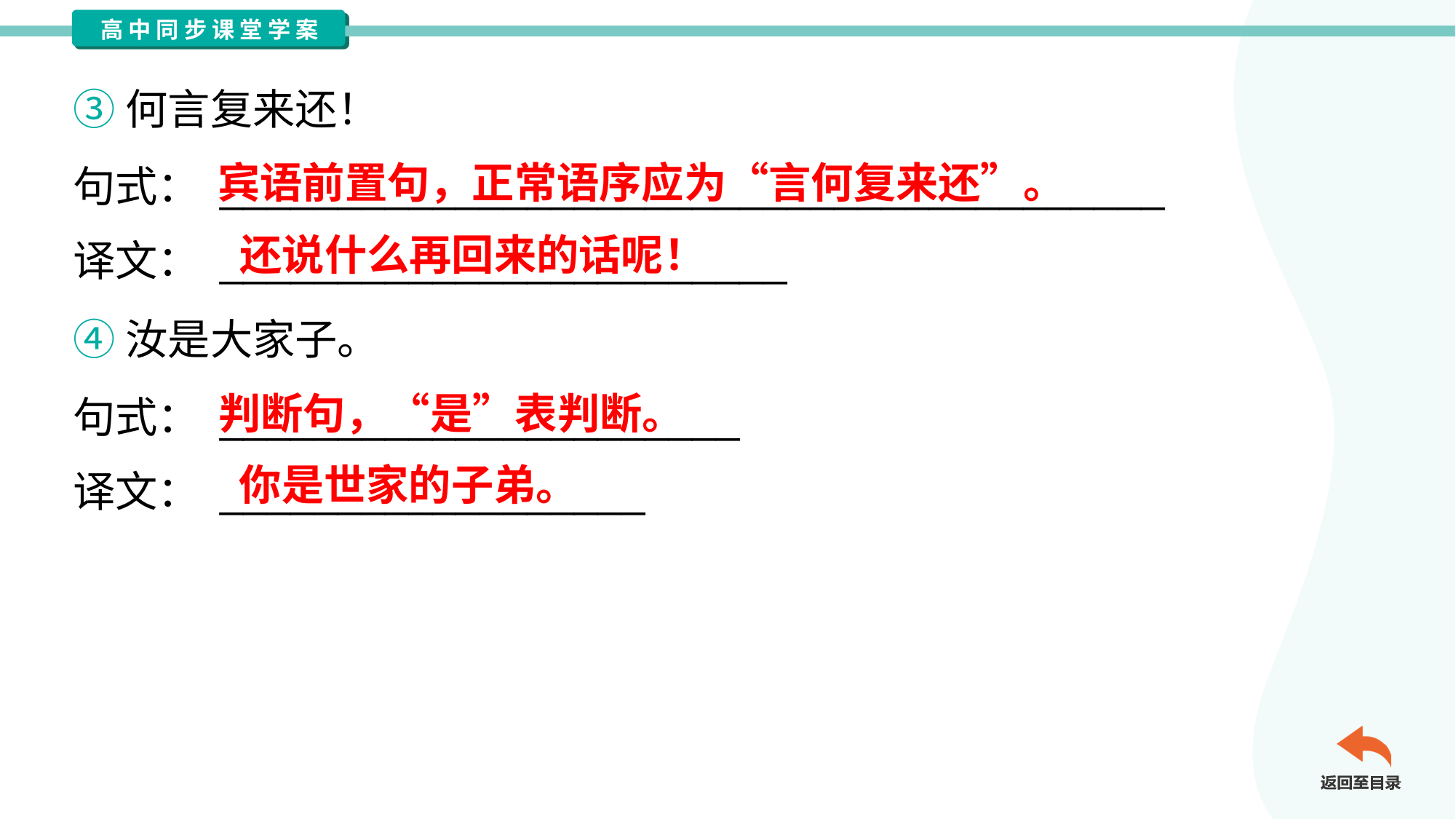

③何言复来还！
句式： ________________________________________
译文： ________________________
宾语前置句，正常语序应为“言何复来还”。
还说什么再回来的话呢！
④汝是大家子。
句式： ______________________
译文： __________________
判断句，“是”表判断。
你是世家的子弟。